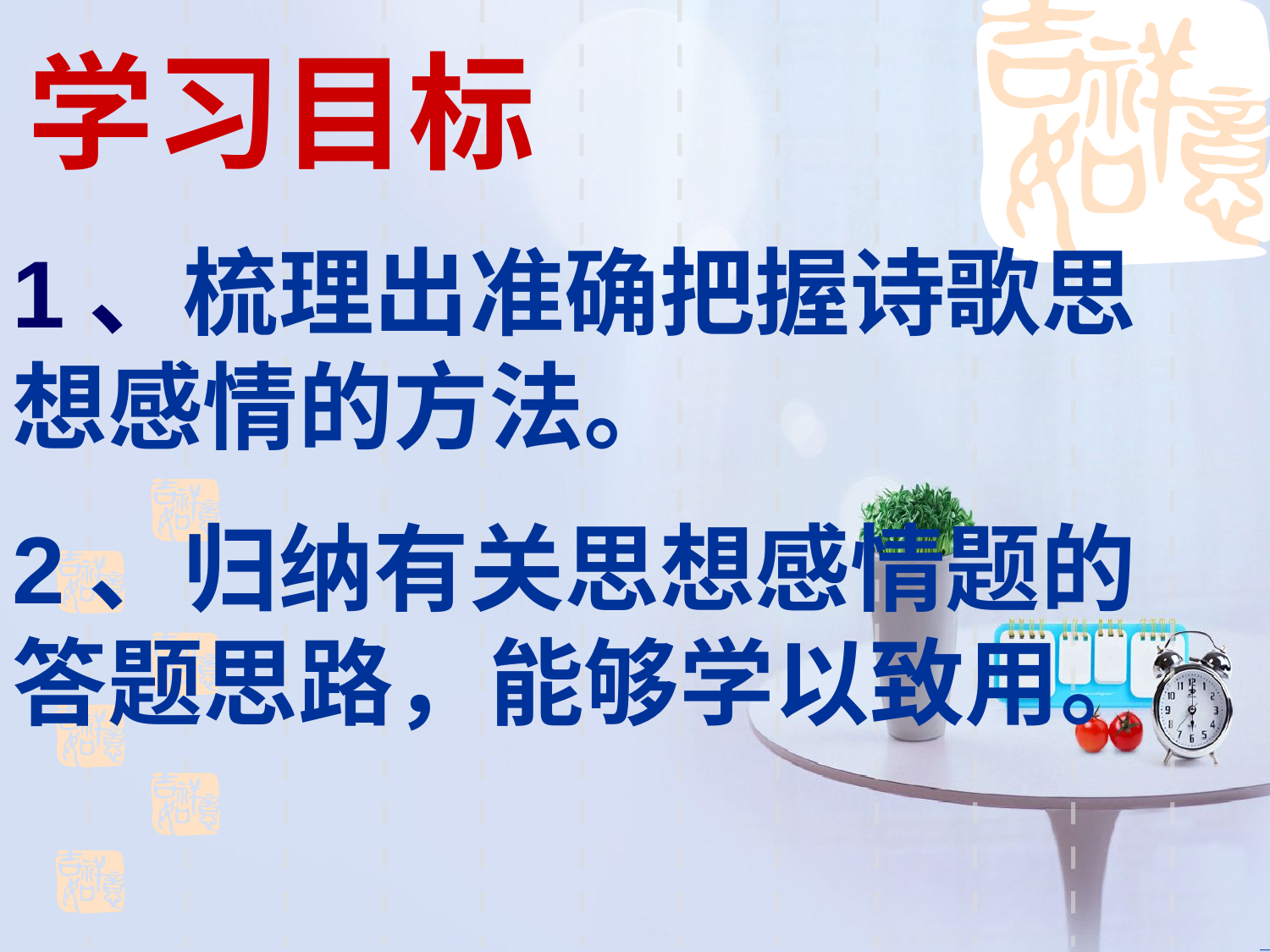

学习目标
1、梳理出准确把握诗歌思想感情的方法。
2、归纳有关思想感情题的答题思路，能够学以致用。